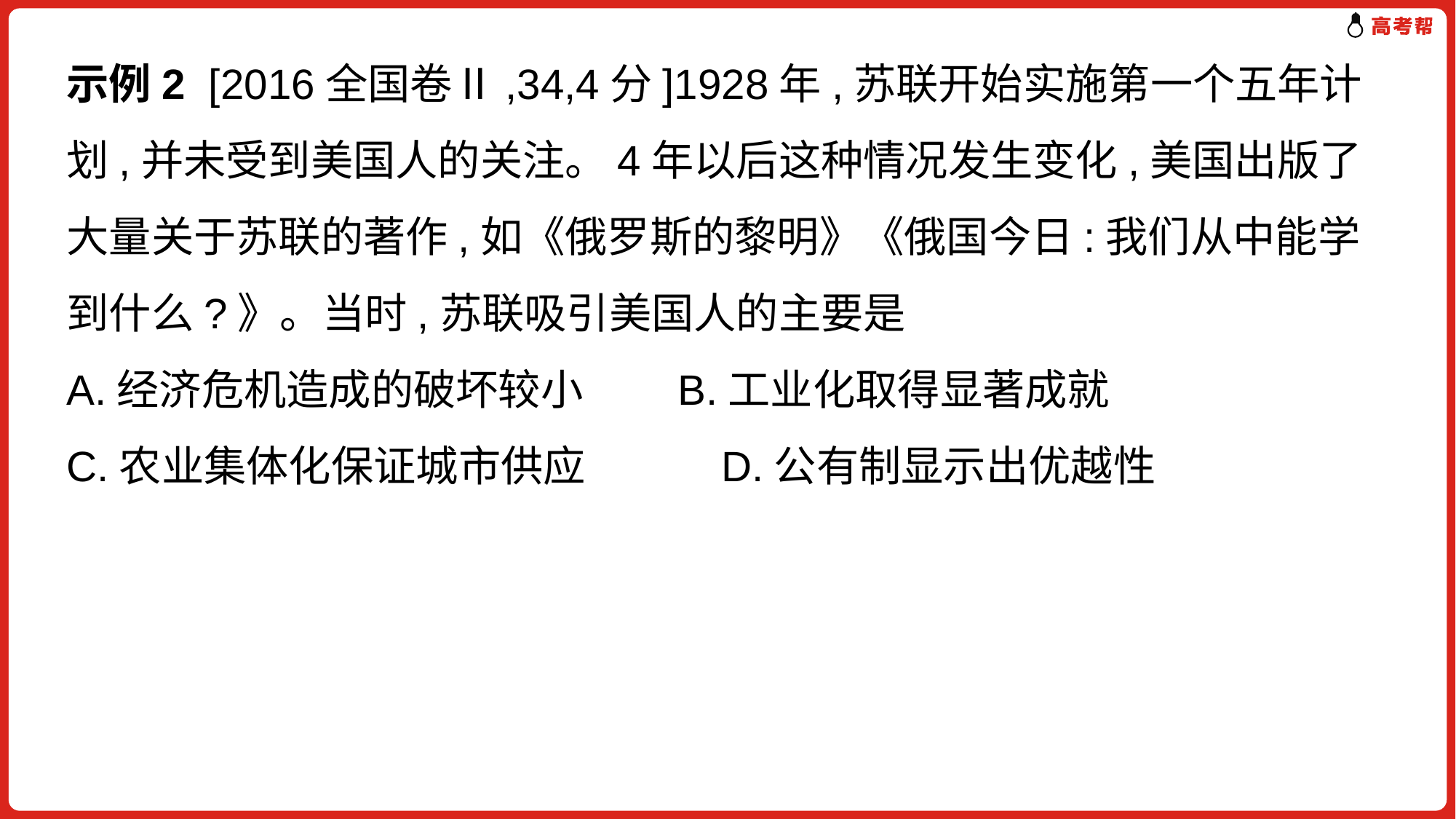

示例2  [2016全国卷Ⅱ,34,4分]1928年,苏联开始实施第一个五年计划,并未受到美国人的关注。4年以后这种情况发生变化,美国出版了大量关于苏联的著作,如《俄罗斯的黎明》《俄国今日:我们从中能学到什么?》。当时,苏联吸引美国人的主要是
A.经济危机造成的破坏较小　　B.工业化取得显著成就
C.农业集体化保证城市供应    	D.公有制显示出优越性